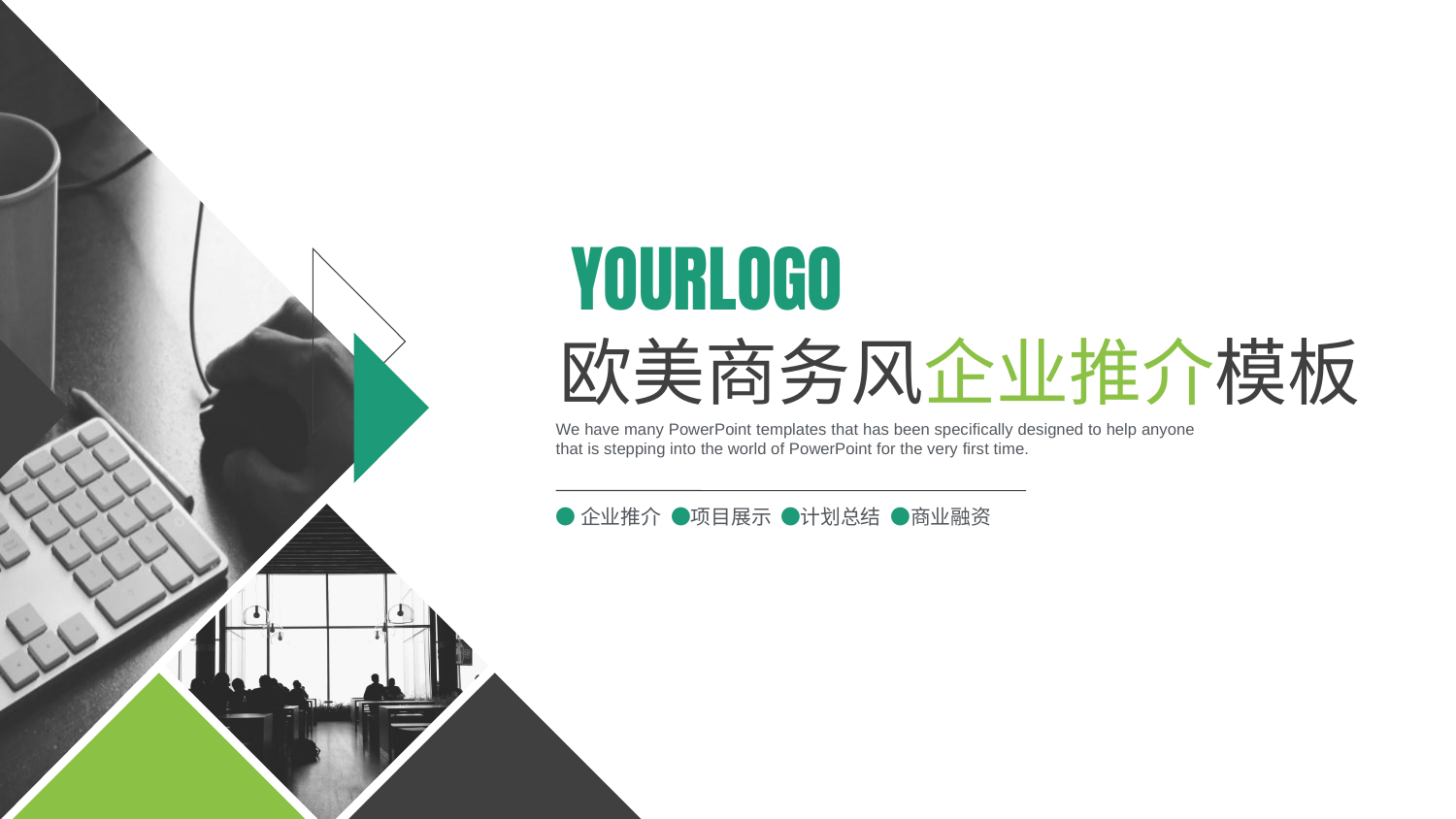

YOURLOGO

欧美商务风企业推介模板

We have many PowerPoint templates that has been specifically designed to help anyone that is stepping into the world of PowerPoint for the very first time.

●企业推介  ●项目展示  ●计划总结  ●商业融资